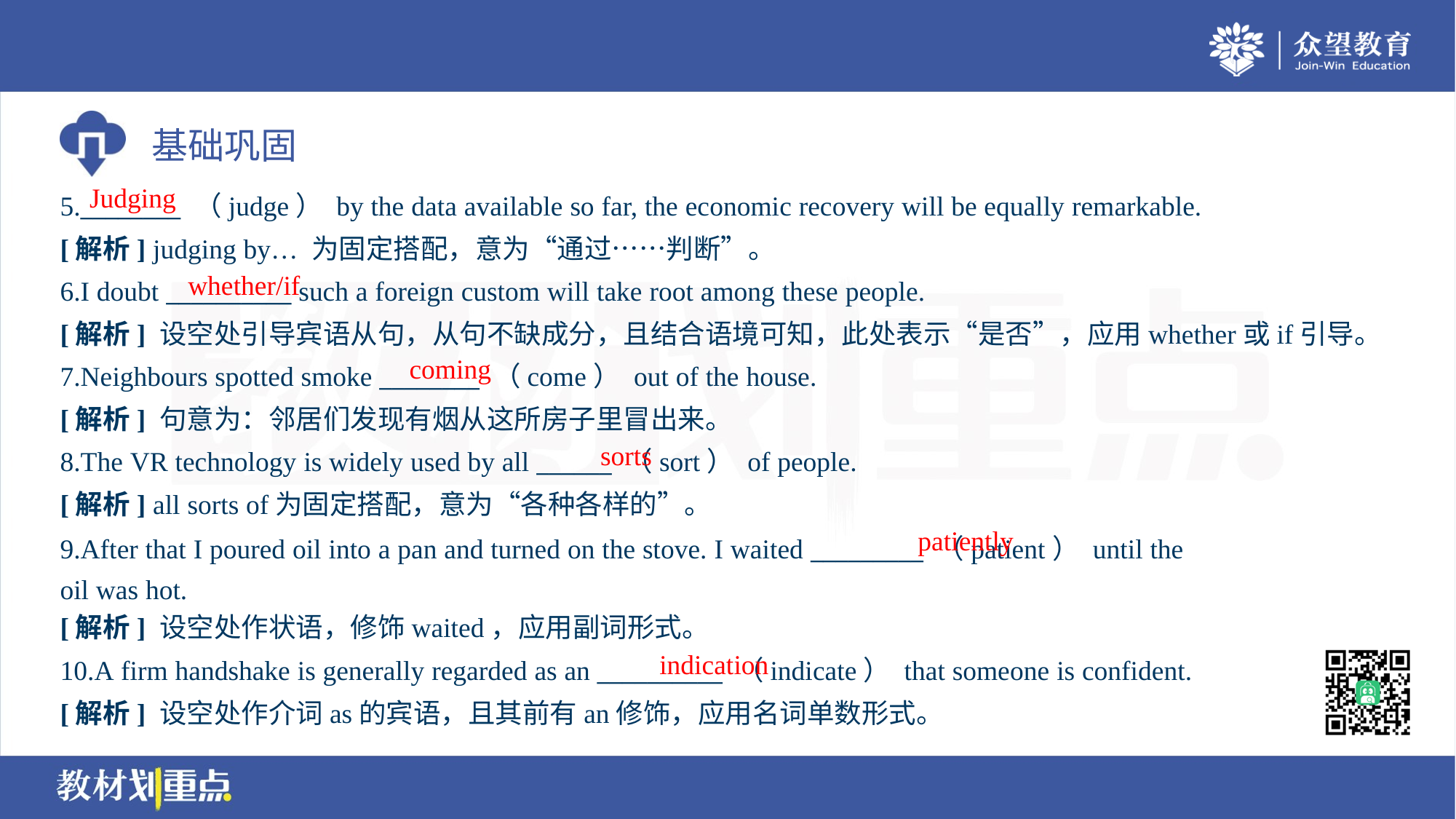

Judging
5.________ （judge） by the data available so far, the economic recovery will be equally remarkable.
[解析] judging by… 为固定搭配，意为“通过……判断”。
whether/if
6.I doubt __________ such a foreign custom will take root among these people.
[解析] 设空处引导宾语从句，从句不缺成分，且结合语境可知，此处表示“是否”，应用whether或if引导。
coming
7.Neighbours spotted smoke ________ （come） out of the house.
[解析] 句意为：邻居们发现有烟从这所房子里冒出来。
sorts
8.The VR technology is widely used by all ______ （sort） of people.
[解析] all sorts of为固定搭配，意为“各种各样的”。
patiently
9.After that I poured oil into a pan and turned on the stove. I waited _________ （patient） until the
oil was hot.
[解析] 设空处作状语，修饰waited，应用副词形式。
indication
10.A firm handshake is generally regarded as an __________ （indicate） that someone is confident.
[解析] 设空处作介词as的宾语，且其前有an修饰，应用名词单数形式。